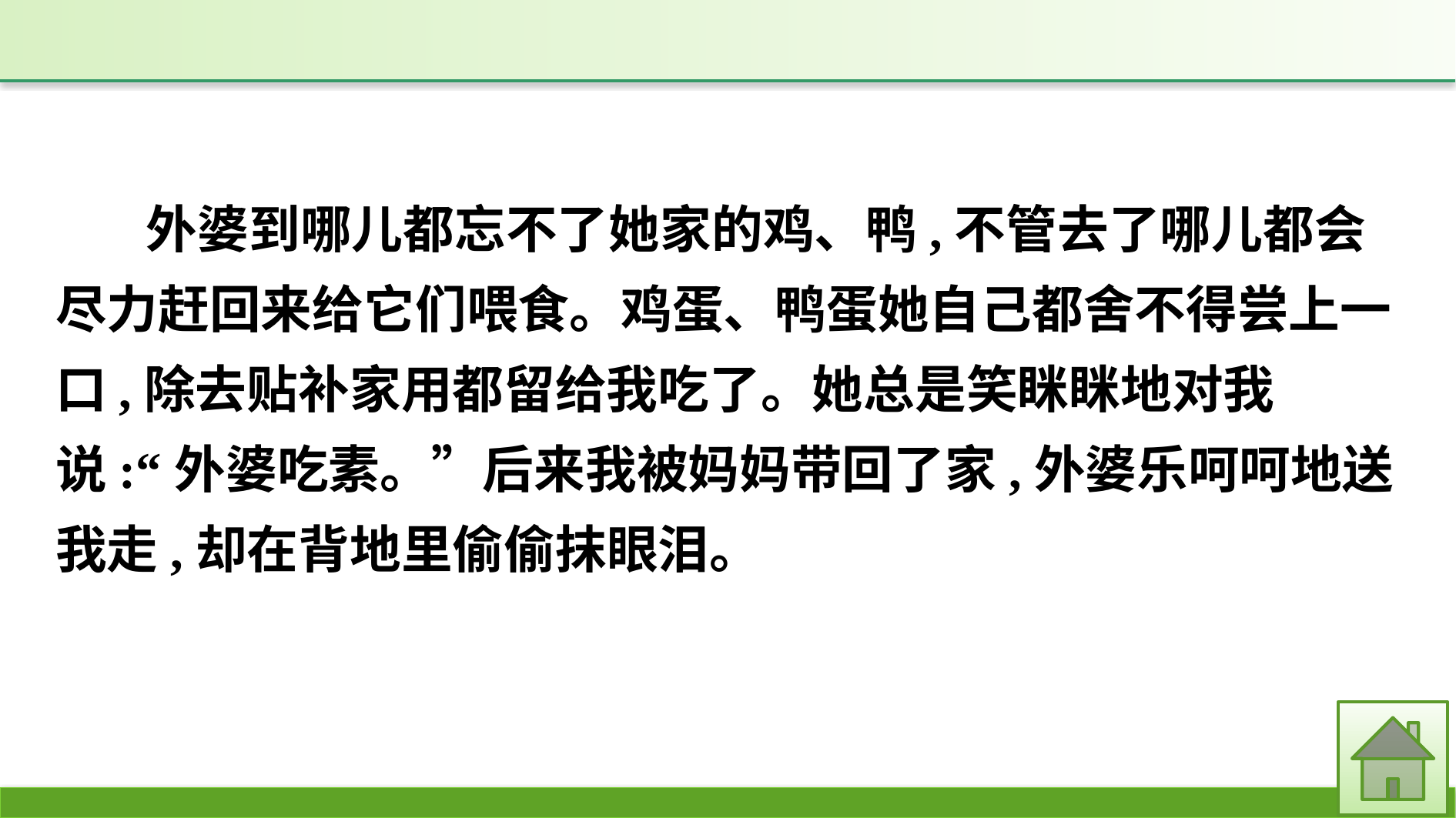

外婆到哪儿都忘不了她家的鸡、鸭,不管去了哪儿都会尽力赶回来给它们喂食。鸡蛋、鸭蛋她自己都舍不得尝上一口,除去贴补家用都留给我吃了。她总是笑眯眯地对我说:“外婆吃素。”后来我被妈妈带回了家,外婆乐呵呵地送我走,却在背地里偷偷抹眼泪。